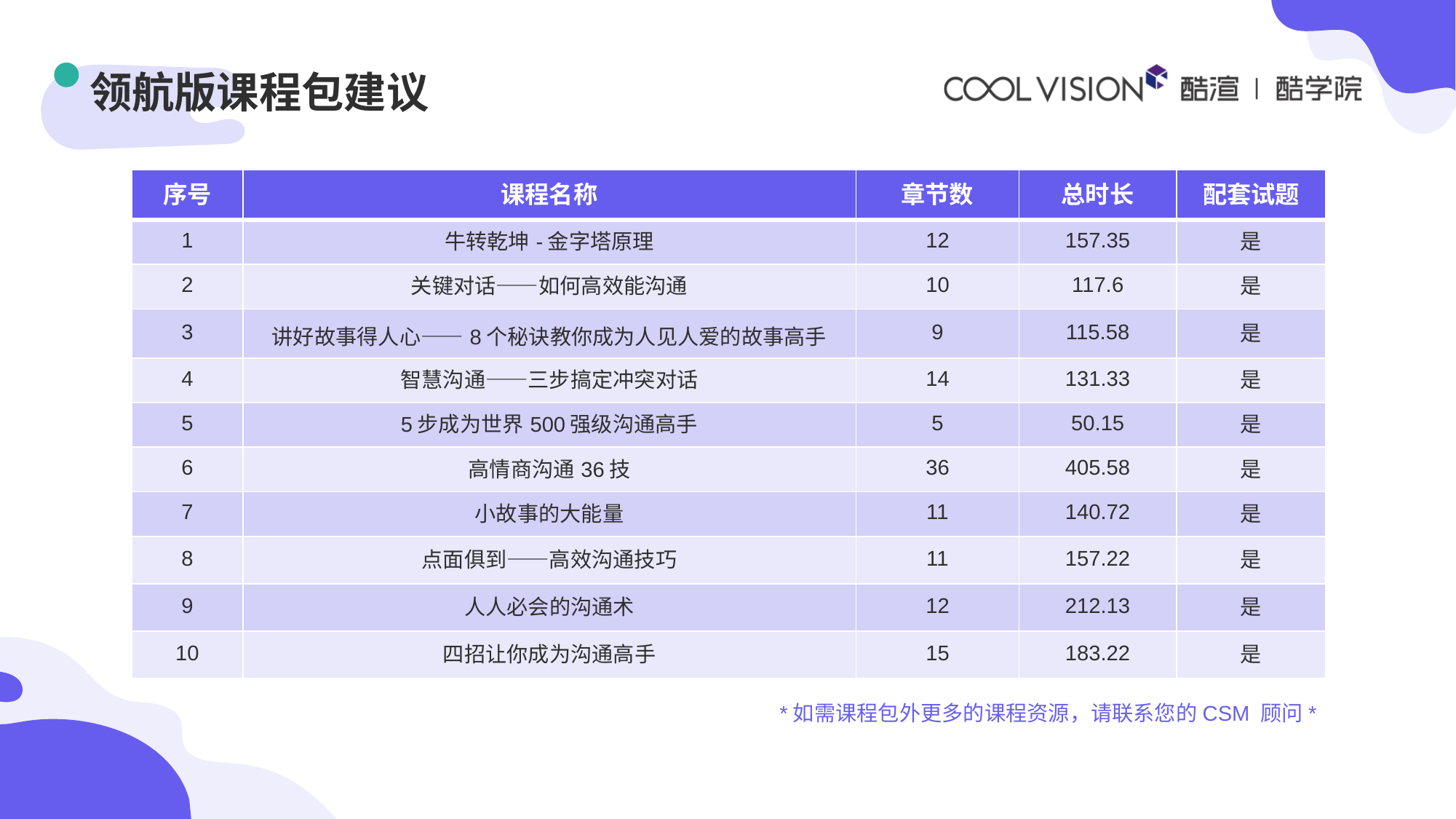

# 领航版课程包建议
| 序号 | 课程名称 | 章节数 | 总时长 | 配套试题 |
| --- | --- | --- | --- | --- |
| 1 | 牛转乾坤-金字塔原理 | 12 | 157.35 | 是 |
| 2 | 关键对话——如何高效能沟通 | 10 | 117.6 | 是 |
| 3 | 讲好故事得人心——8个秘诀教你成为人见人爱的故事高手 | 9 | 115.58 | 是 |
| 4 | 智慧沟通——三步搞定冲突对话 | 14 | 131.33 | 是 |
| 5 | 5步成为世界500强级沟通高手 | 5 | 50.15 | 是 |
| 6 | 高情商沟通36技 | 36 | 405.58 | 是 |
| 7 | 小故事的大能量 | 11 | 140.72 | 是 |
| 8 | 点面俱到——高效沟通技巧 | 11 | 157.22 | 是 |
| 9 | 人人必会的沟通术 | 12 | 212.13 | 是 |
| 10 | 四招让你成为沟通高手 | 15 | 183.22 | 是 |
*如需课程包外更多的课程资源，请联系您的CSM 顾问*
9